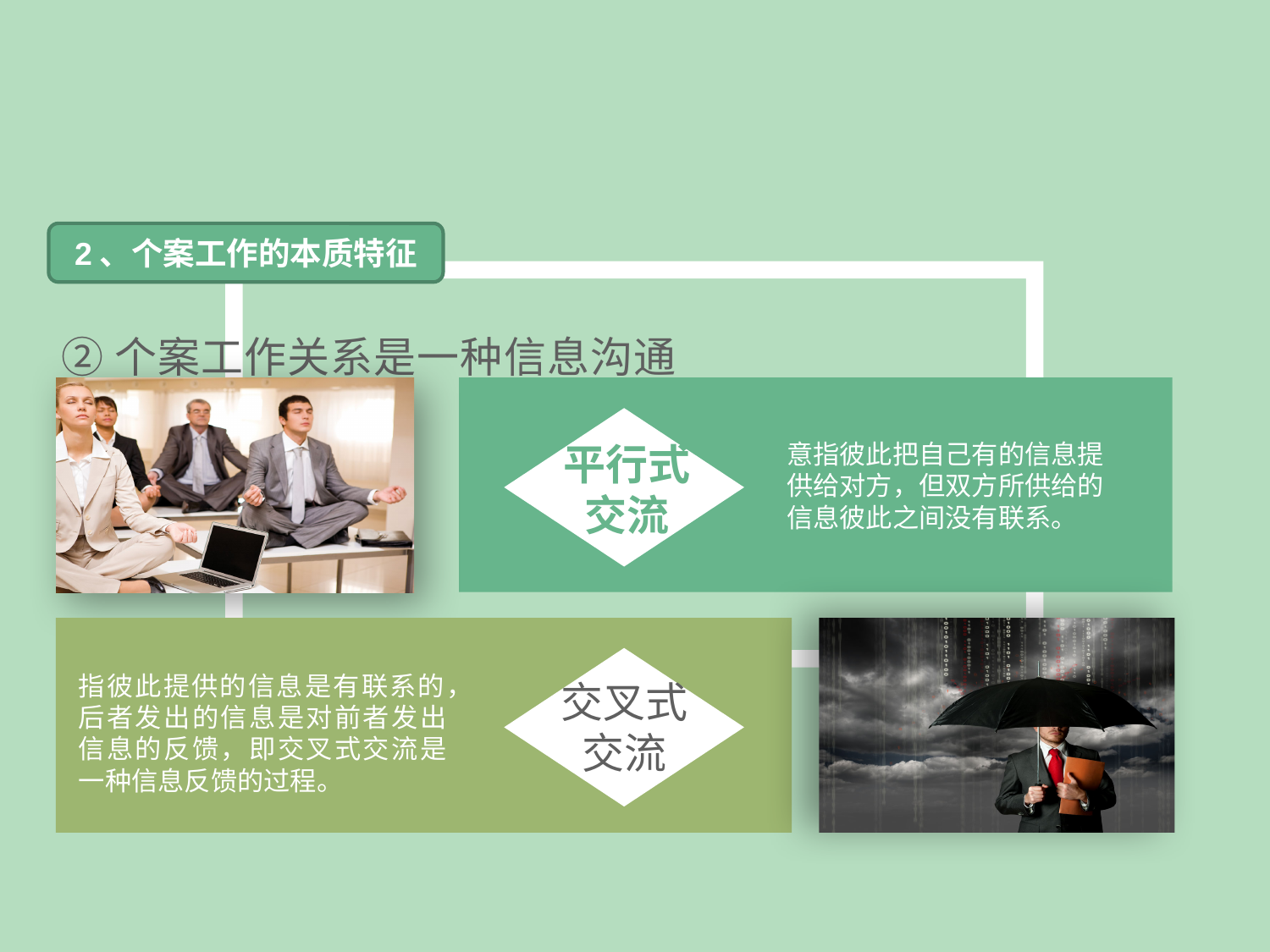

2、个案工作的本质特征

②个案工作关系是一种信息沟通活动：

平行式
交流
意指彼此把自己有的信息提供给对方，但双方所供给的信息彼此之间没有联系。

交叉式交流
指彼此提供的信息是有联系的，后者发出的信息是对前者发出信息的反馈，即交叉式交流是一种信息反馈的过程。